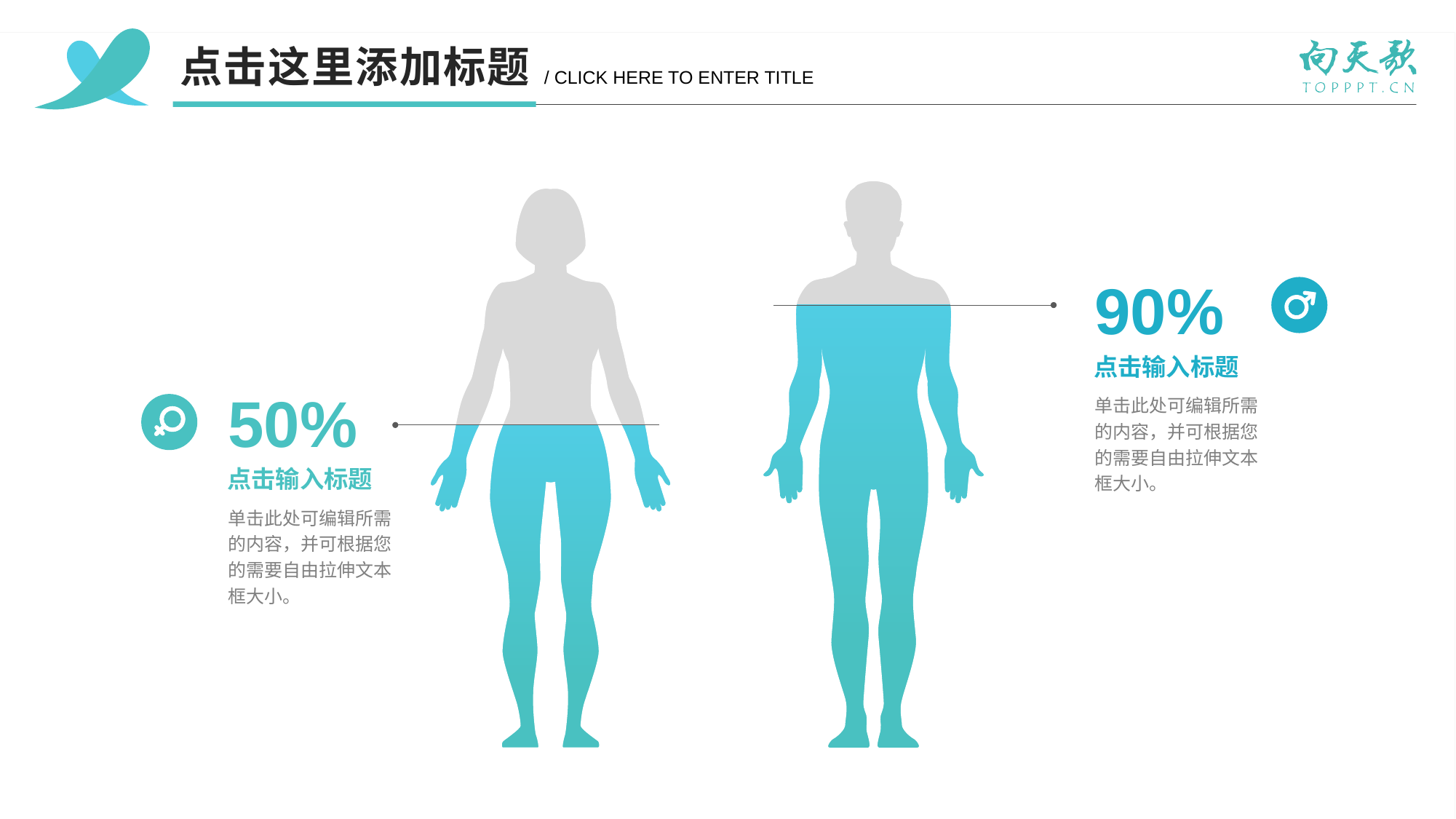

点击这里添加标题

/ CLICK HERE TO ENTER TITLE

90%
点击输入标题
单击此处可编辑所需的内容，并可根据您的需要自由拉伸文本框大小。

50%
点击输入标题
单击此处可编辑所需的内容，并可根据您的需要自由拉伸文本框大小。